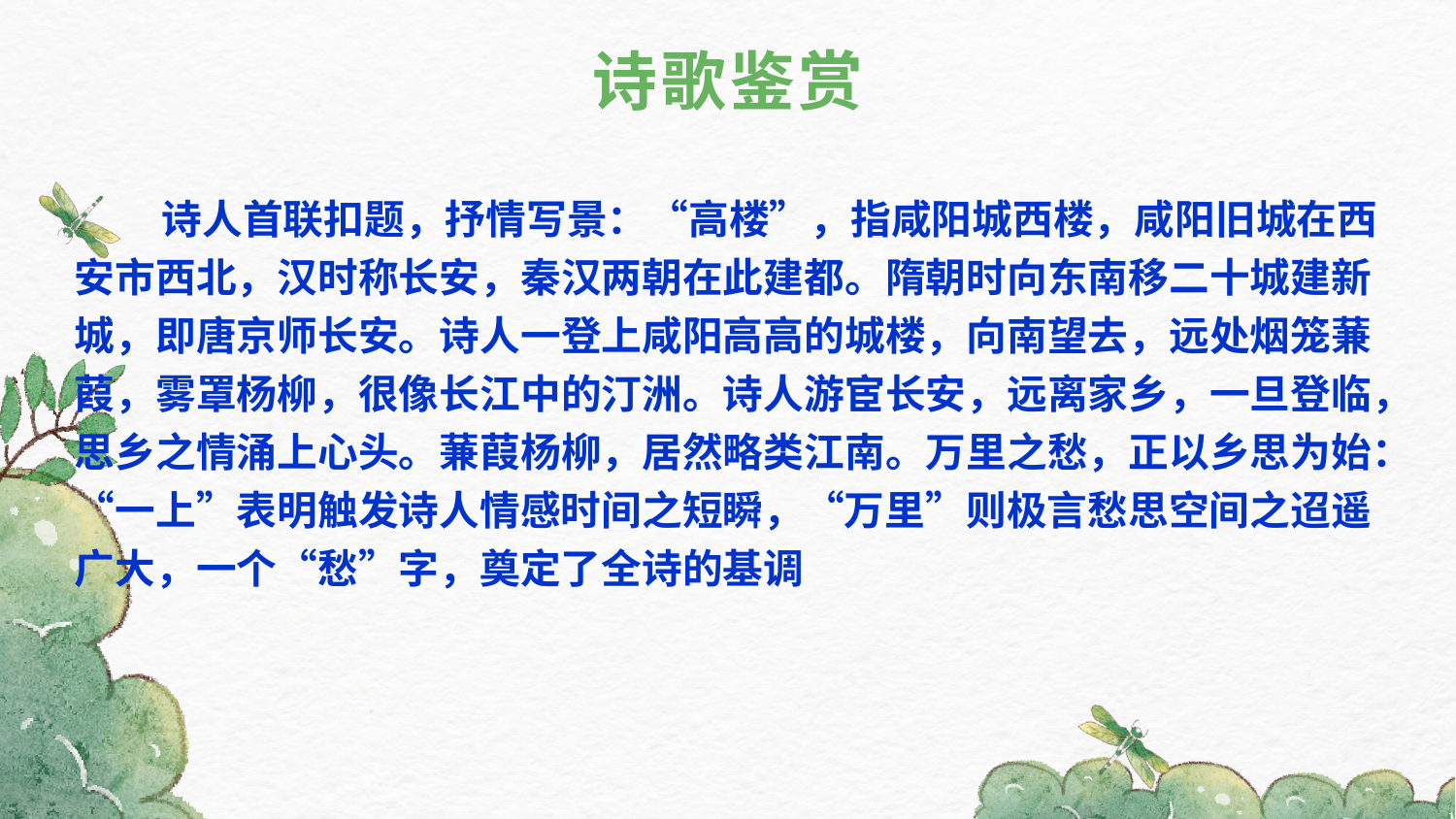

# 诗歌鉴赏
    　诗人首联扣题，抒情写景：“高楼”，指咸阳城西楼，咸阳旧城在西安市西北，汉时称长安，秦汉两朝在此建都。隋朝时向东南移二十城建新城，即唐京师长安。诗人一登上咸阳高高的城楼，向南望去，远处烟笼蒹葭，雾罩杨柳，很像长江中的汀洲。诗人游宦长安，远离家乡，一旦登临，思乡之情涌上心头。蒹葭杨柳，居然略类江南。万里之愁，正以乡思为始：“一上”表明触发诗人情感时间之短瞬，“万里”则极言愁思空间之迢遥广大，一个“愁”字，奠定了全诗的基调